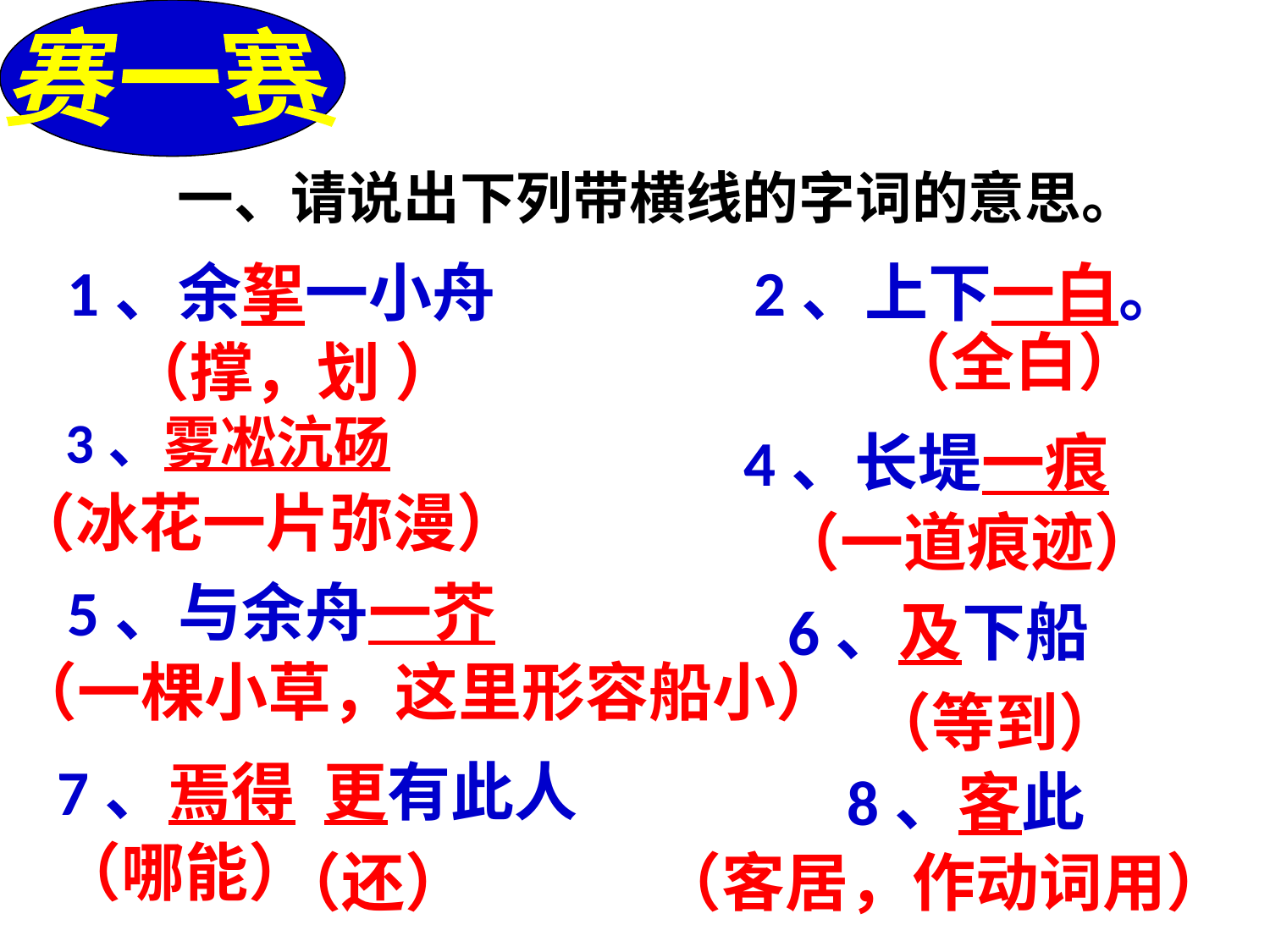

赛一赛
一、请说出下列带横线的字词的意思。
1、余挐一小舟
2、上下一白。
（全白）
（撑，划 ）
3、雾凇沆砀
4、长堤一痕
（冰花一片弥漫）
（一道痕迹）
5、与余舟一芥
6、及下船
（一棵小草，这里形容船小）
（等到）
7、焉得  更有此人
8、客此
（哪能）
（还）
（客居，作动词用）